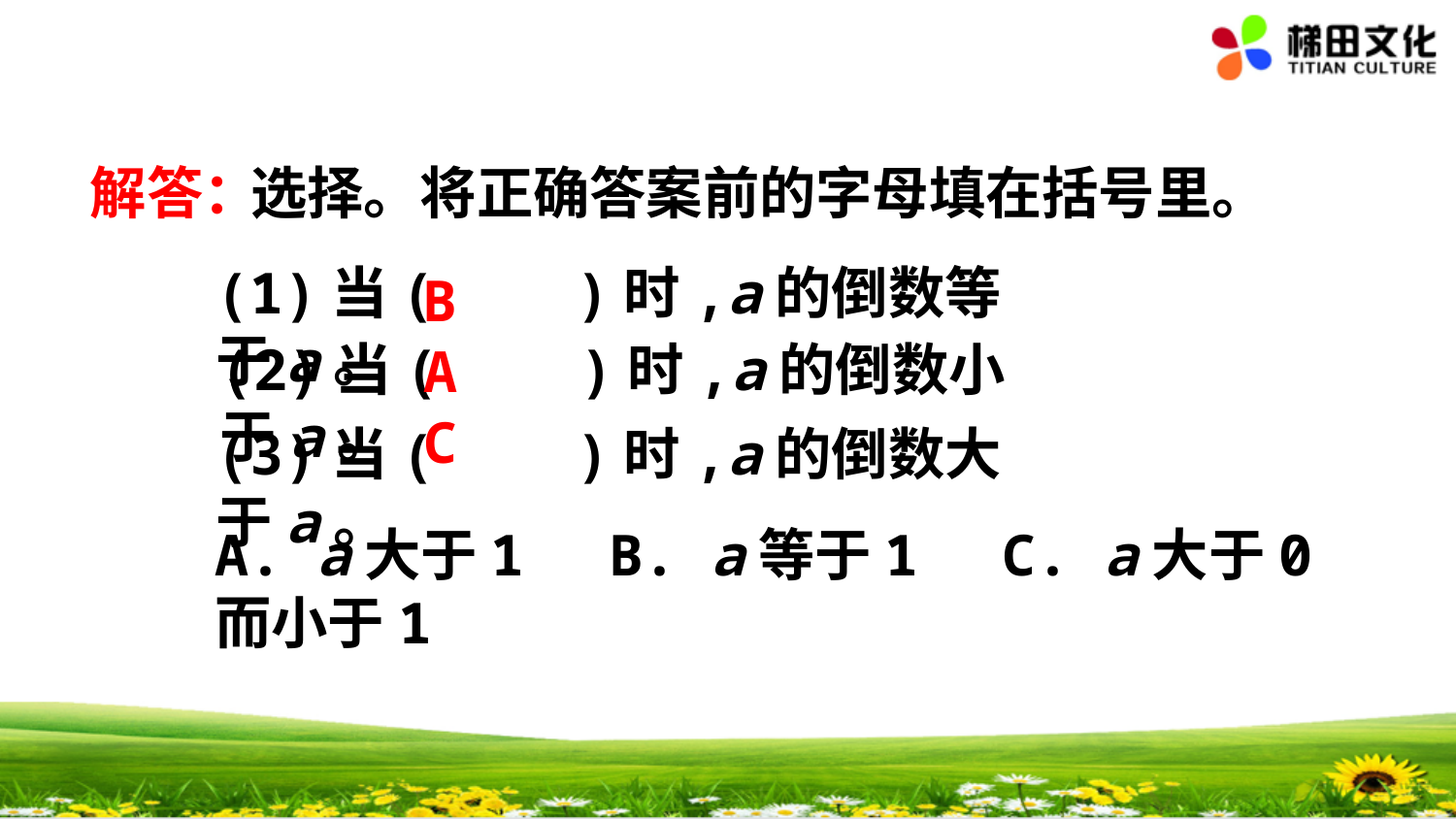

解答：
选择。将正确答案前的字母填在括号里。
(1)当(　　)时,a的倒数等于a。
B
(2)当(　　)时,a的倒数小于a。
A
C
(3)当(　　)时,a的倒数大于a。
A. a大于1　B. a等于1　C. a大于0而小于1